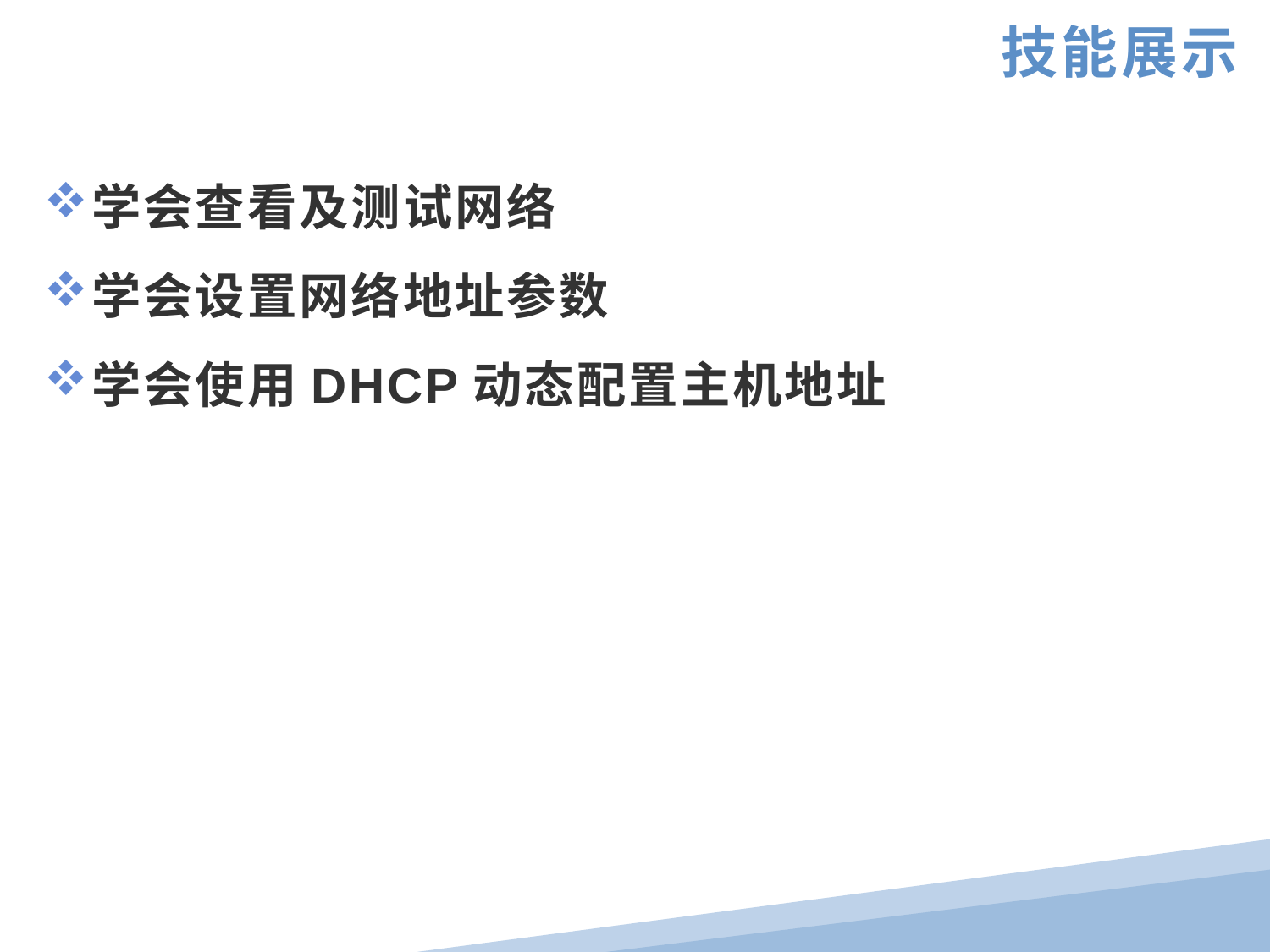

技能展示
学会查看及测试网络
学会设置网络地址参数
学会使用DHCP动态配置主机地址